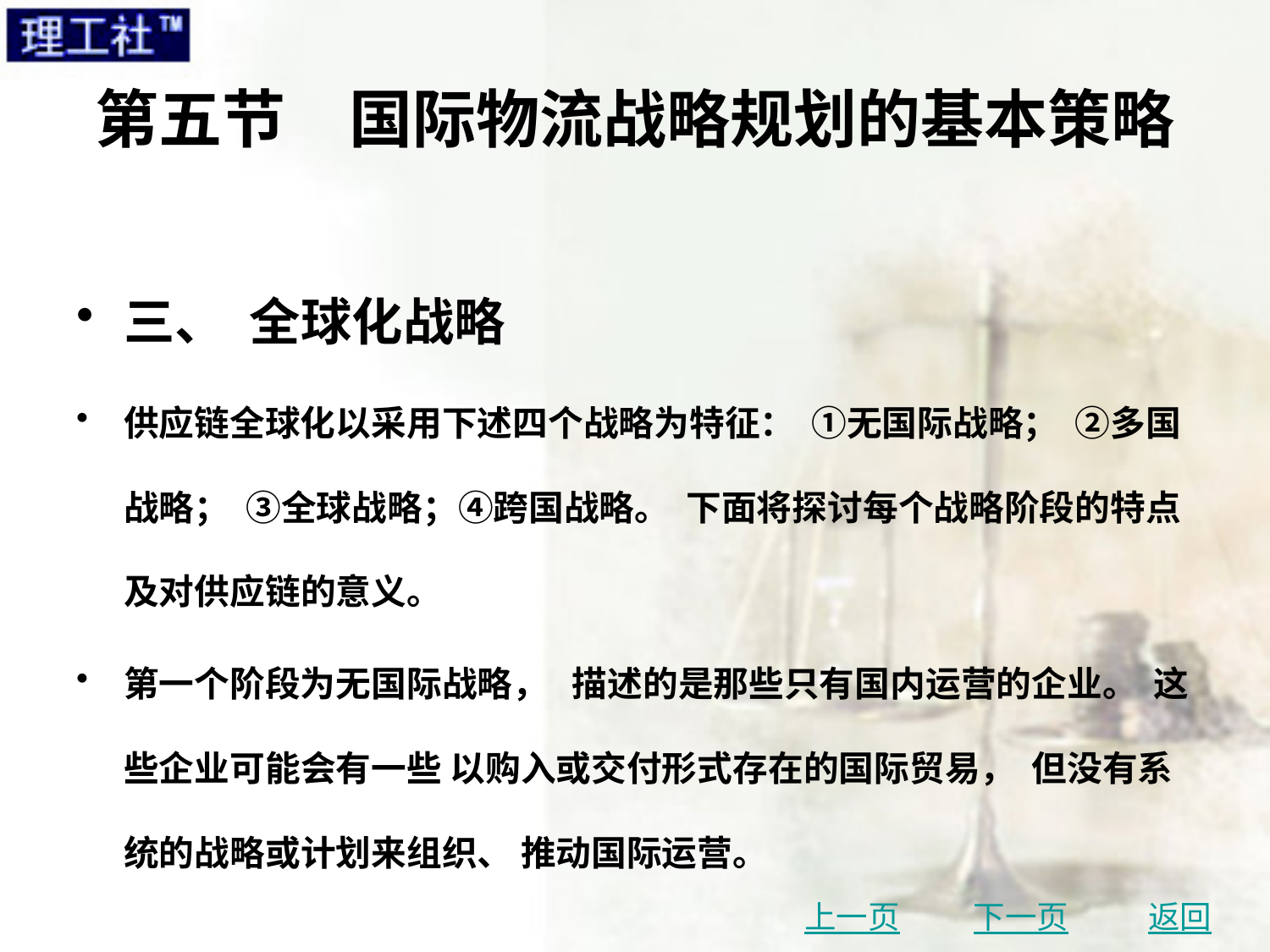

# 第五节　国际物流战略规划的基本策略
三、  全球化战略
供应链全球化以采用下述四个战略为特征：  ①无国际战略；  ②多国战略；  ③全球战略；④跨国战略。  下面将探讨每个战略阶段的特点及对供应链的意义。
第一个阶段为无国际战略，   描述的是那些只有国内运营的企业。  这些企业可能会有一些 以购入或交付形式存在的国际贸易，  但没有系统的战略或计划来组织、 推动国际运营。
上一页
下一页
返回